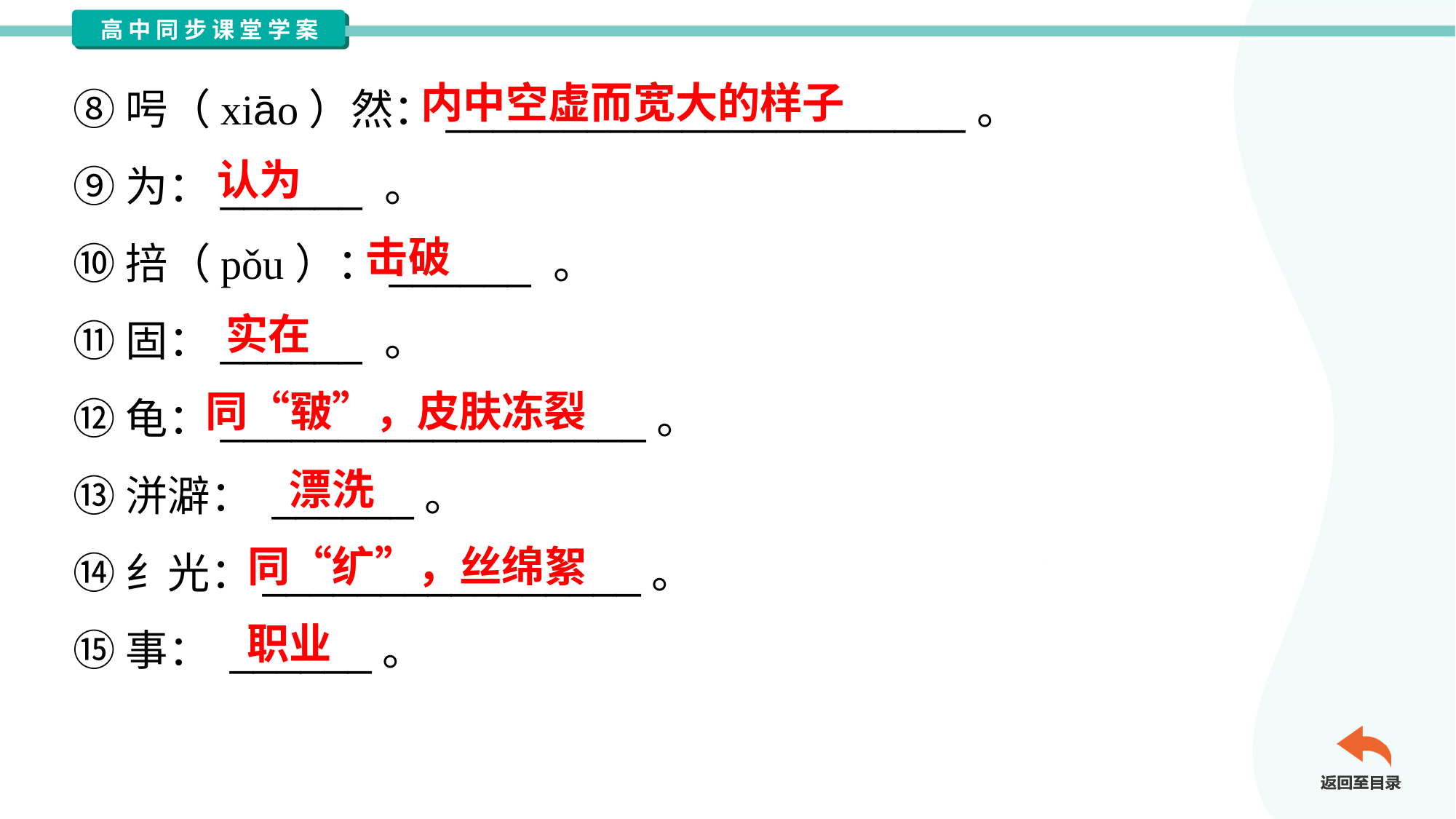

内中空虚而宽大的样子
⑧呺（xiāo）然：______________________。
⑨为：______ 。
⑩掊（pǒu）：______ 。
⑪固：______ 。
⑫龟：__________________。
⑬洴澼： ______。
⑭纟光：________________。
⑮事： ______。
认为
击破
实在
同“皲”，皮肤冻裂
漂洗
同“纩”，丝绵絮
职业